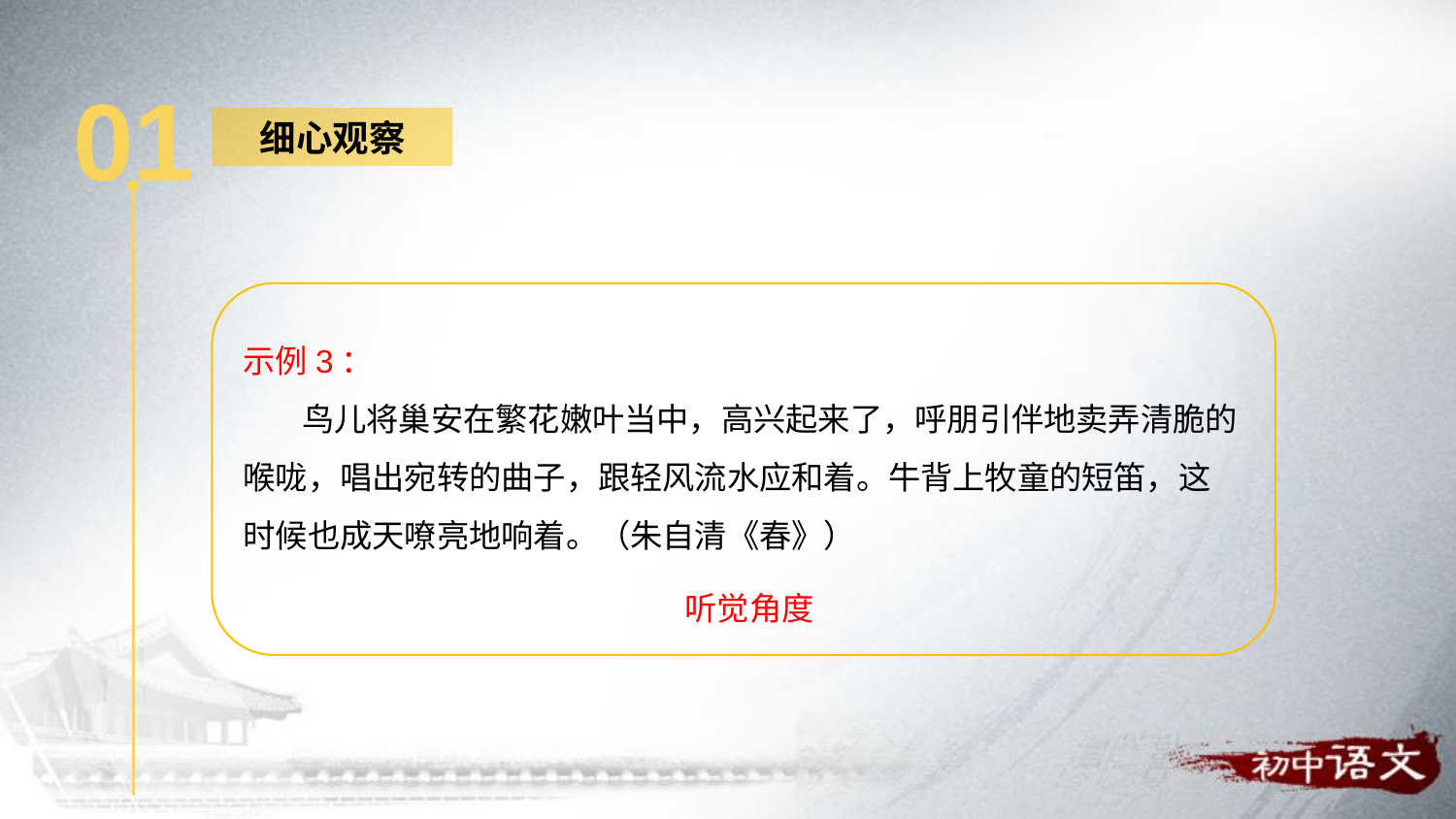

01
   细心观察

示例3：
       鸟儿将巢安在繁花嫩叶当中，高兴起来了，呼朋引伴地卖弄清脆的喉咙，唱出宛转的曲子，跟轻风流水应和着。牛背上牧童的短笛，这时候也成天嘹亮地响着。（朱自清《春》）
听觉角度